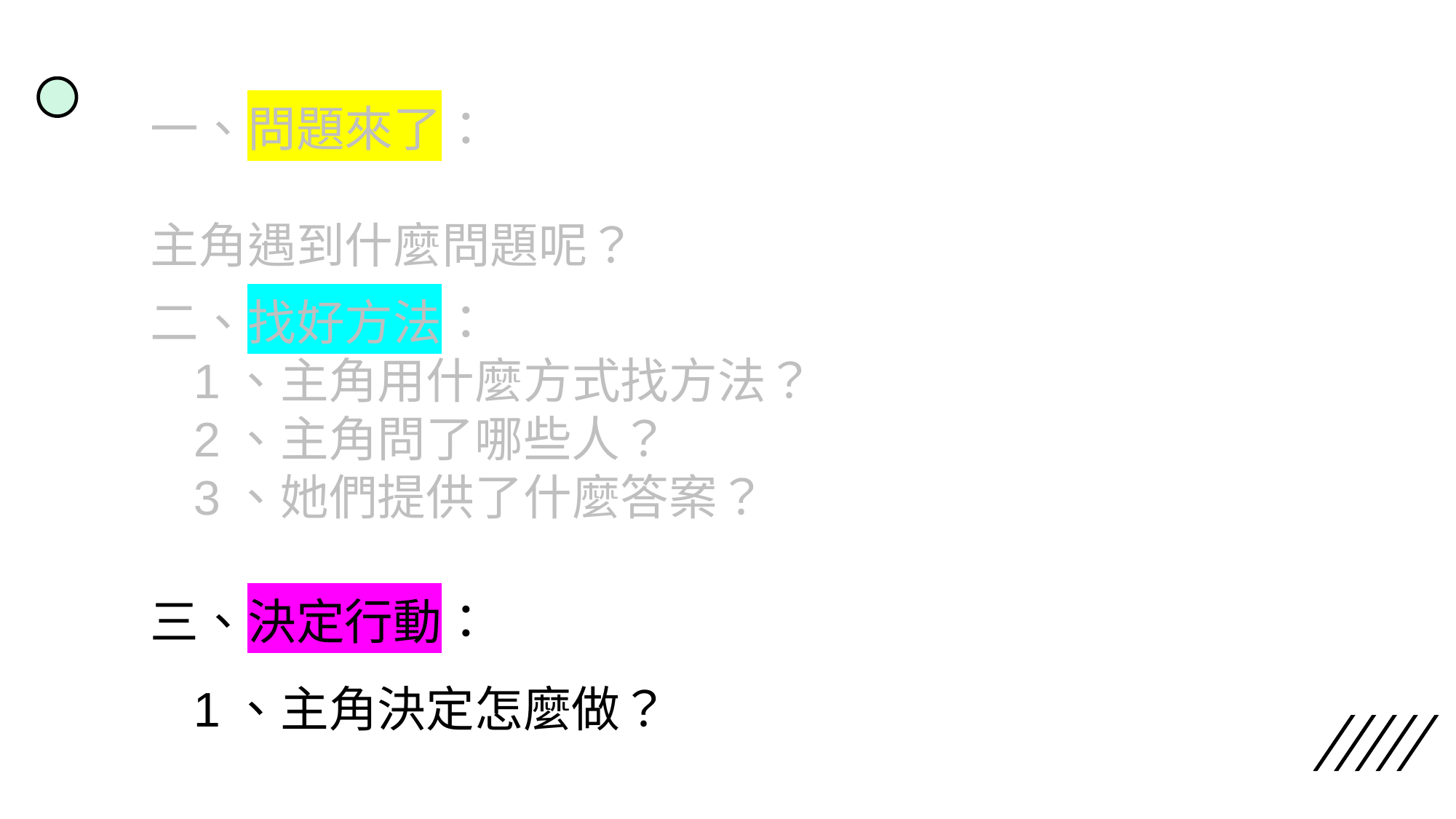

一、問題來了：
主角遇到什麼問題呢？
二、找好方法：
1、主角用什麼方式找方法？
2、主角問了哪些人？
3、她們提供了什麼答案？
三、決定行動：
1、主角決定怎麼做？